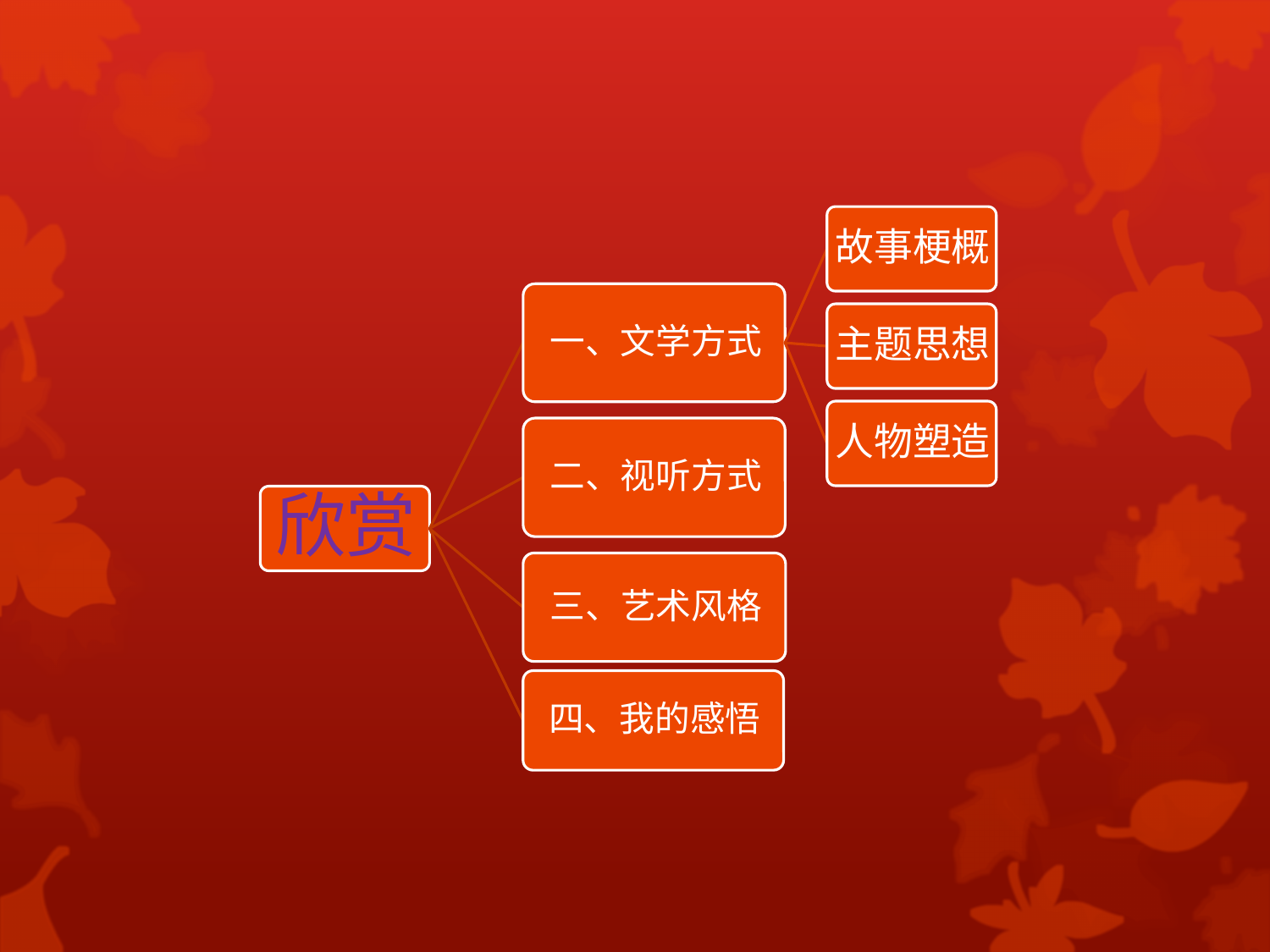

欣赏

一、文学方式

故事梗概

主题思想

人物塑造

二、视听方式

三、艺术风格

四、我的感悟